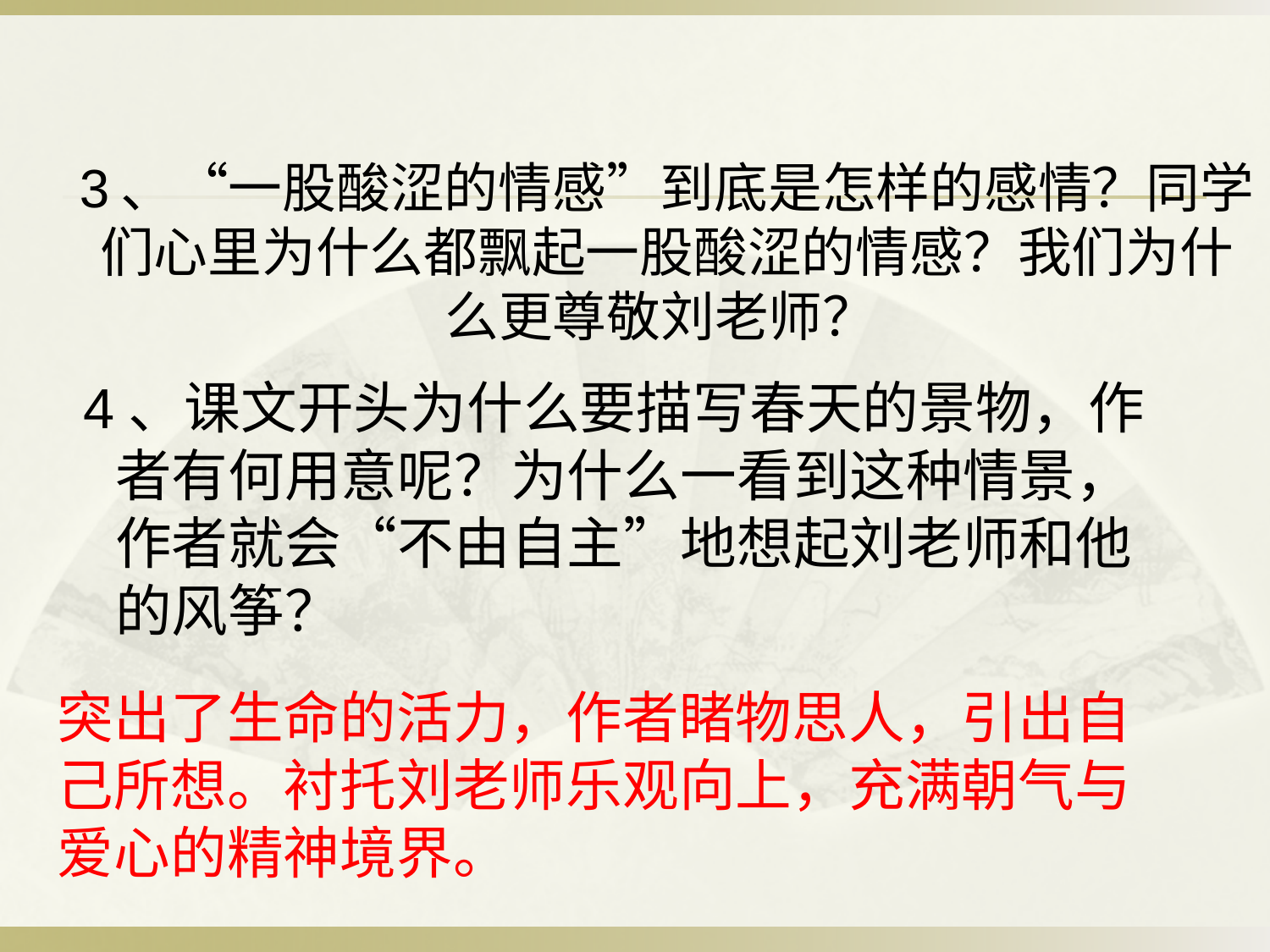

# 3、“一股酸涩的情感”到底是怎样的感情？同学们心里为什么都飘起一股酸涩的情感？我们为什么更尊敬刘老师？
 4、课文开头为什么要描写春天的景物，作者有何用意呢？为什么一看到这种情景，作者就会“不由自主”地想起刘老师和他的风筝？
突出了生命的活力，作者睹物思人，引出自己所想。衬托刘老师乐观向上，充满朝气与爱心的精神境界。